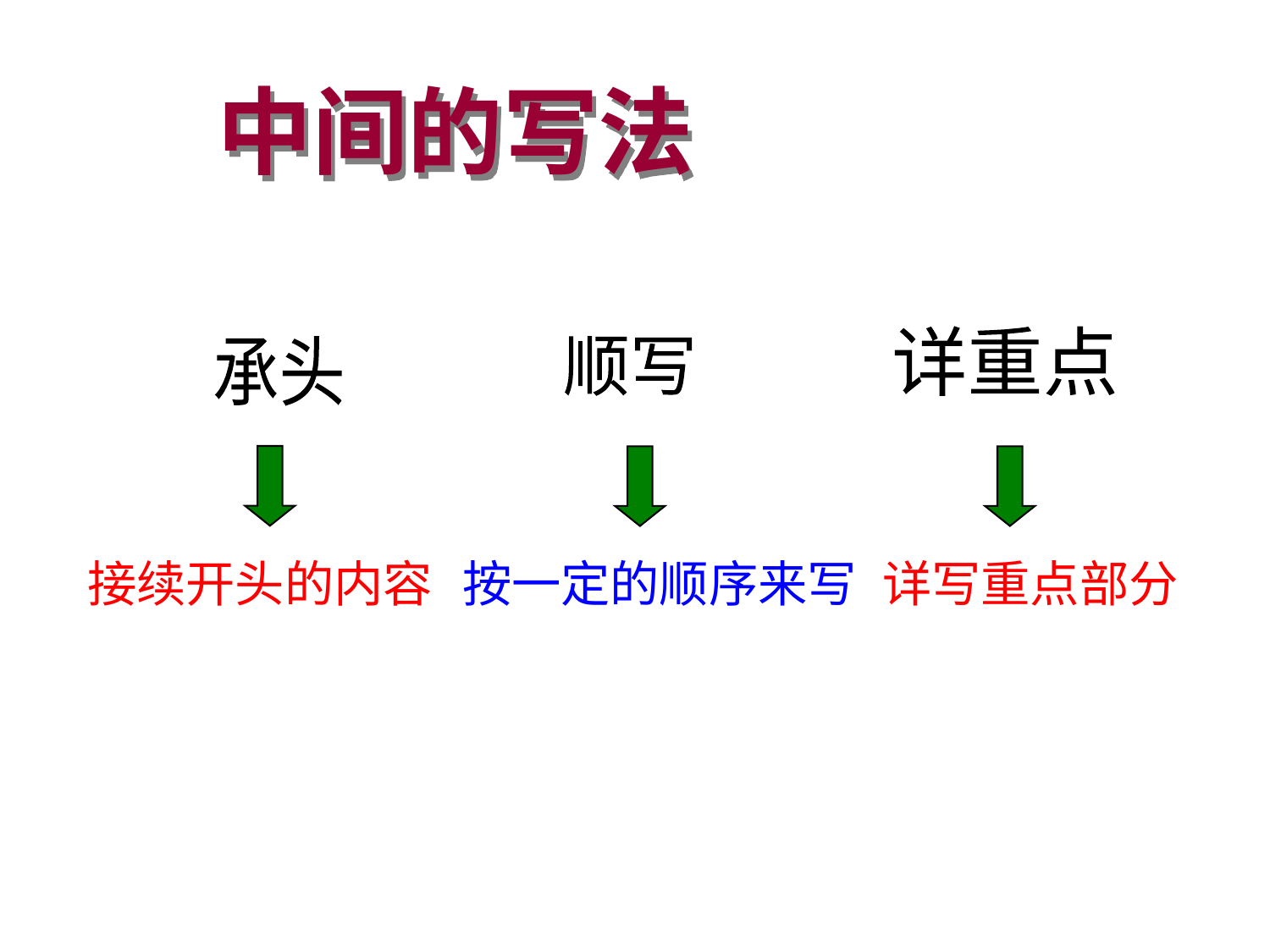

中间的写法
二、中间的写法
详重点
承头
顺写

接续开头的内容
按一定的顺序来写
详写重点部分